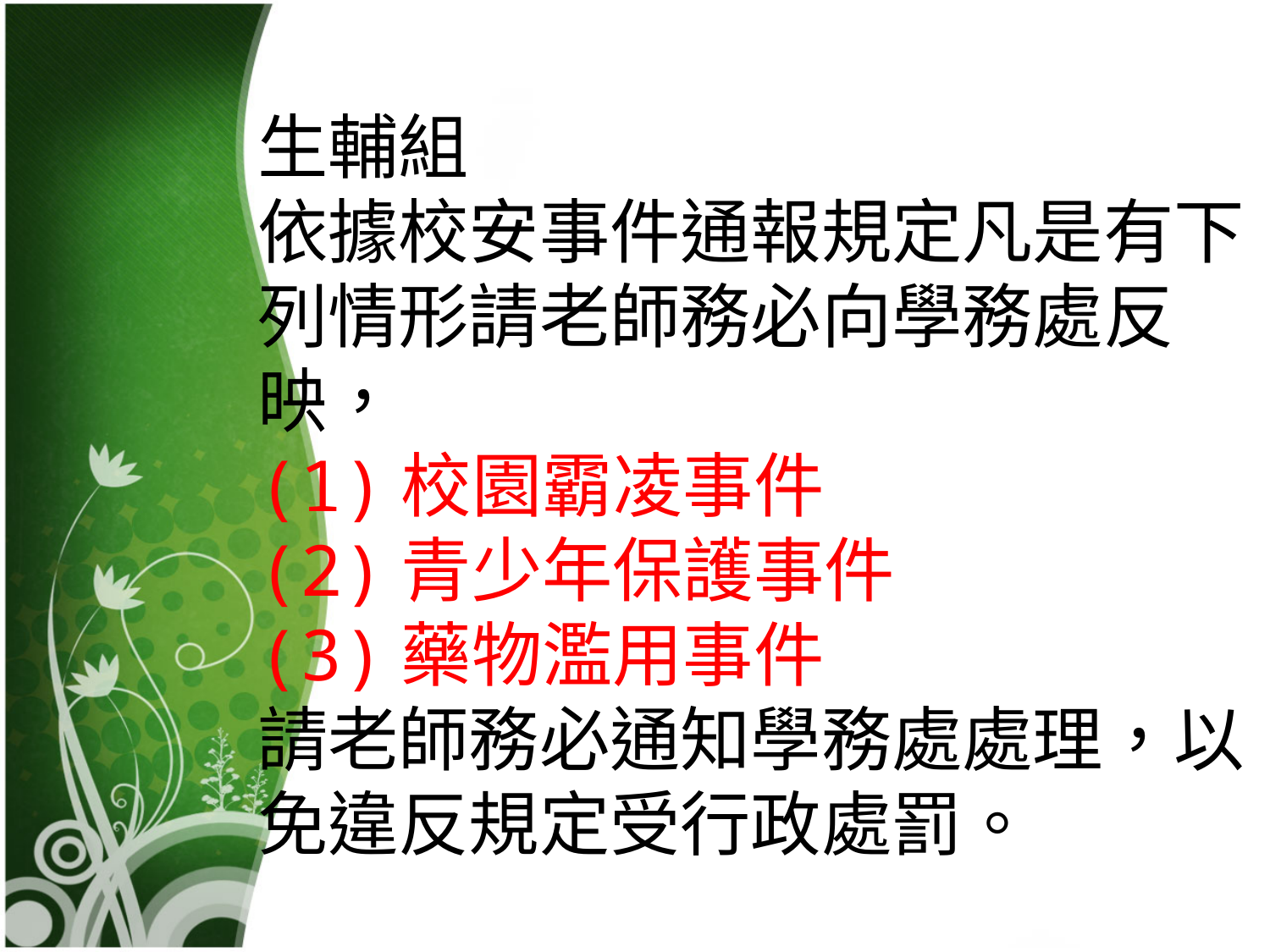

生輔組
依據校安事件通報規定凡是有下列情形請老師務必向學務處反映，
(1)校園霸凌事件
(2)青少年保護事件
(3)藥物濫用事件
請老師務必通知學務處處理，以免違反規定受行政處罰。